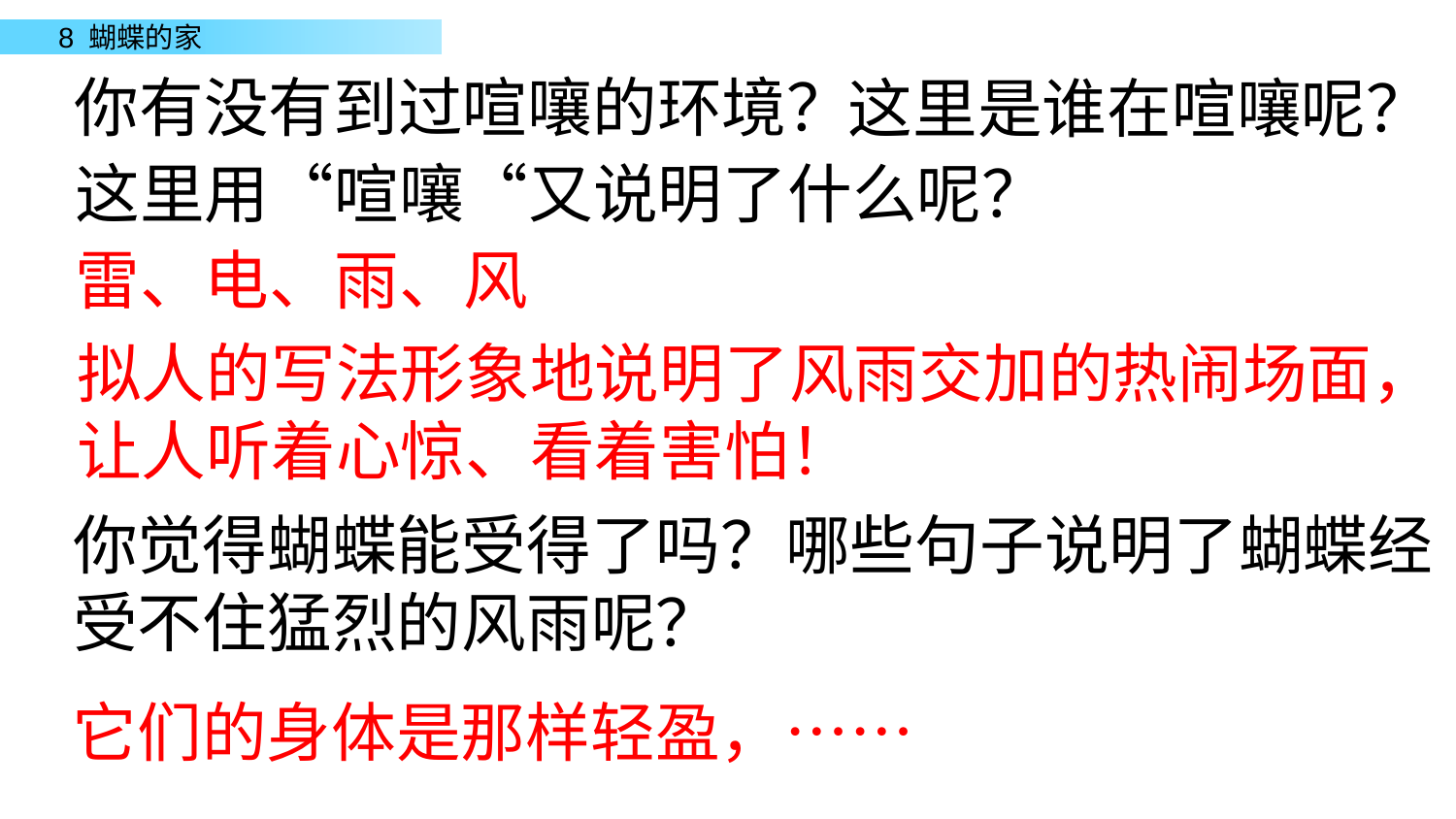

你有没有到过喧嚷的环境？
这里是谁在喧嚷呢？
这里用“喧嚷“又说明了什么呢？
雷、电、雨、风
拟人的写法形象地说明了风雨交加的热闹场面，
让人听着心惊、看着害怕！
你觉得蝴蝶能受得了吗？哪些句子说明了蝴蝶经
受不住猛烈的风雨呢？
它们的身体是那样轻盈，……